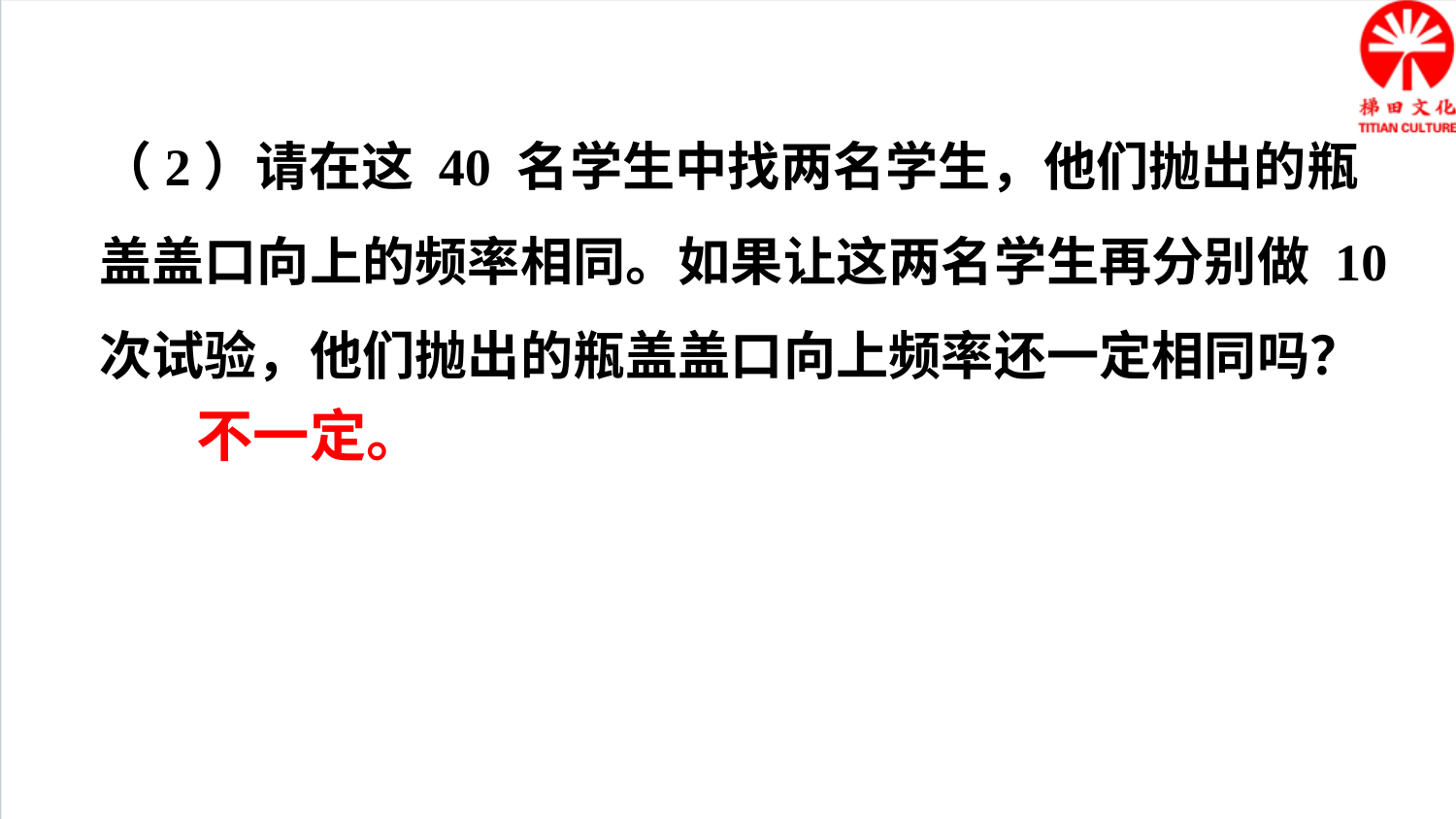

（2）请在这 40 名学生中找两名学生，他们抛出的瓶盖盖口向上的频率相同。如果让这两名学生再分别做 10 次试验，他们抛出的瓶盖盖口向上频率还一定相同吗？
不一定。